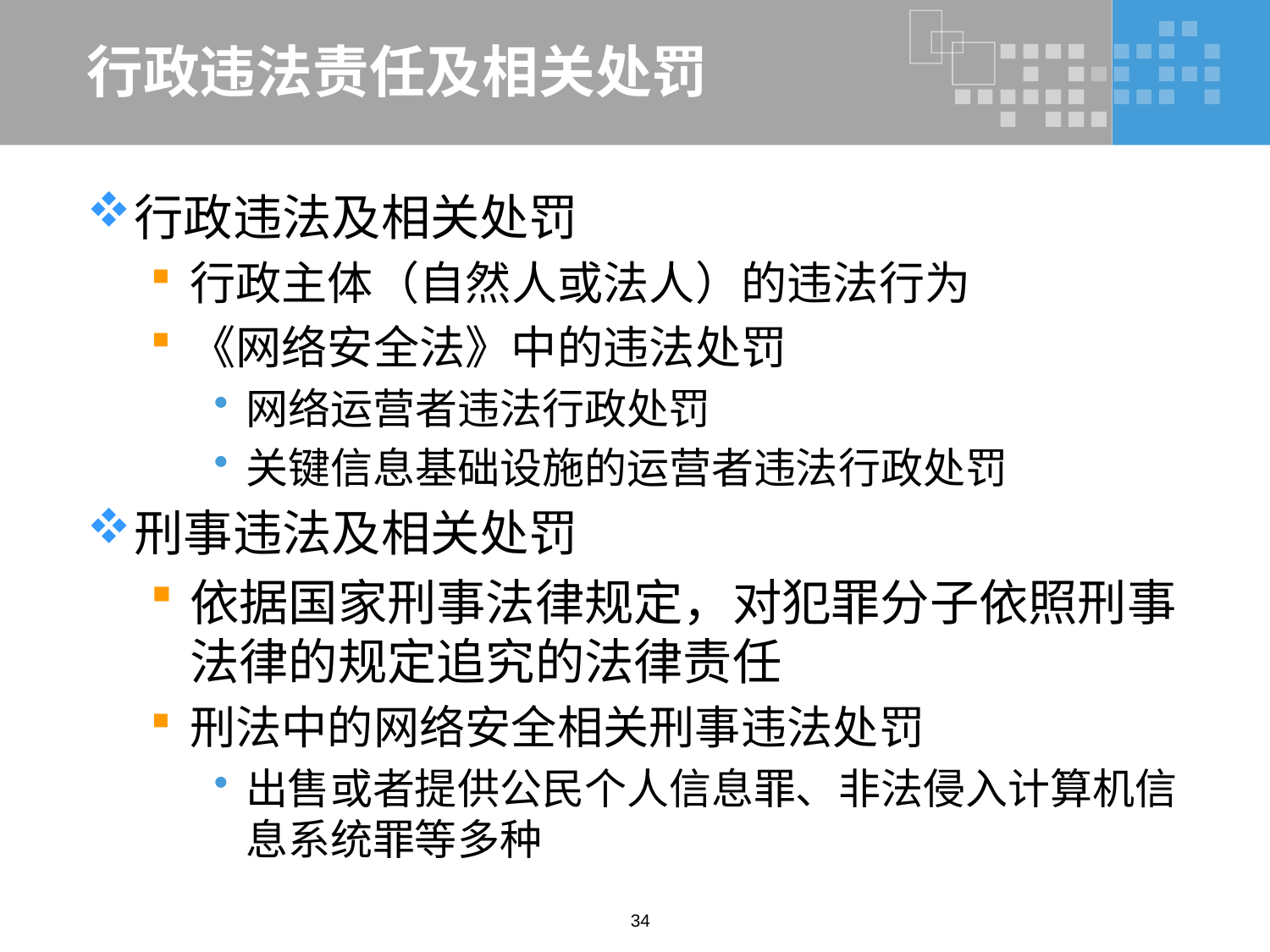

# 行政违法责任及相关处罚
行政违法及相关处罚
行政主体（自然人或法人）的违法行为
《网络安全法》中的违法处罚
网络运营者违法行政处罚
关键信息基础设施的运营者违法行政处罚
刑事违法及相关处罚
依据国家刑事法律规定，对犯罪分子依照刑事法律的规定追究的法律责任
刑法中的网络安全相关刑事违法处罚
出售或者提供公民个人信息罪、非法侵入计算机信息系统罪等多种
34